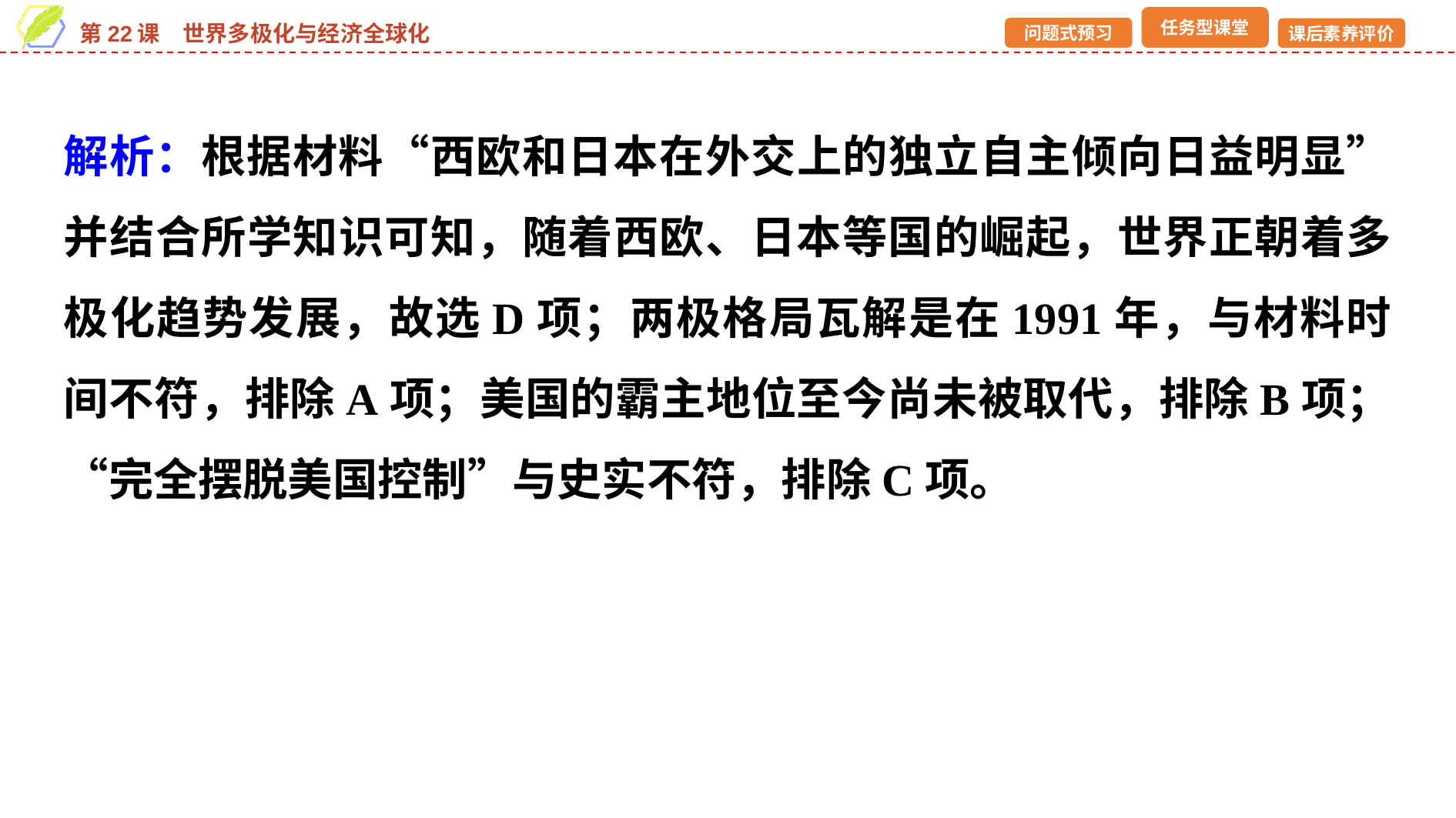

解析：根据材料“西欧和日本在外交上的独立自主倾向日益明显”并结合所学知识可知，随着西欧、日本等国的崛起，世界正朝着多极化趋势发展，故选D项；两极格局瓦解是在1991年，与材料时间不符，排除A项；美国的霸主地位至今尚未被取代，排除B项；“完全摆脱美国控制”与史实不符，排除C项。